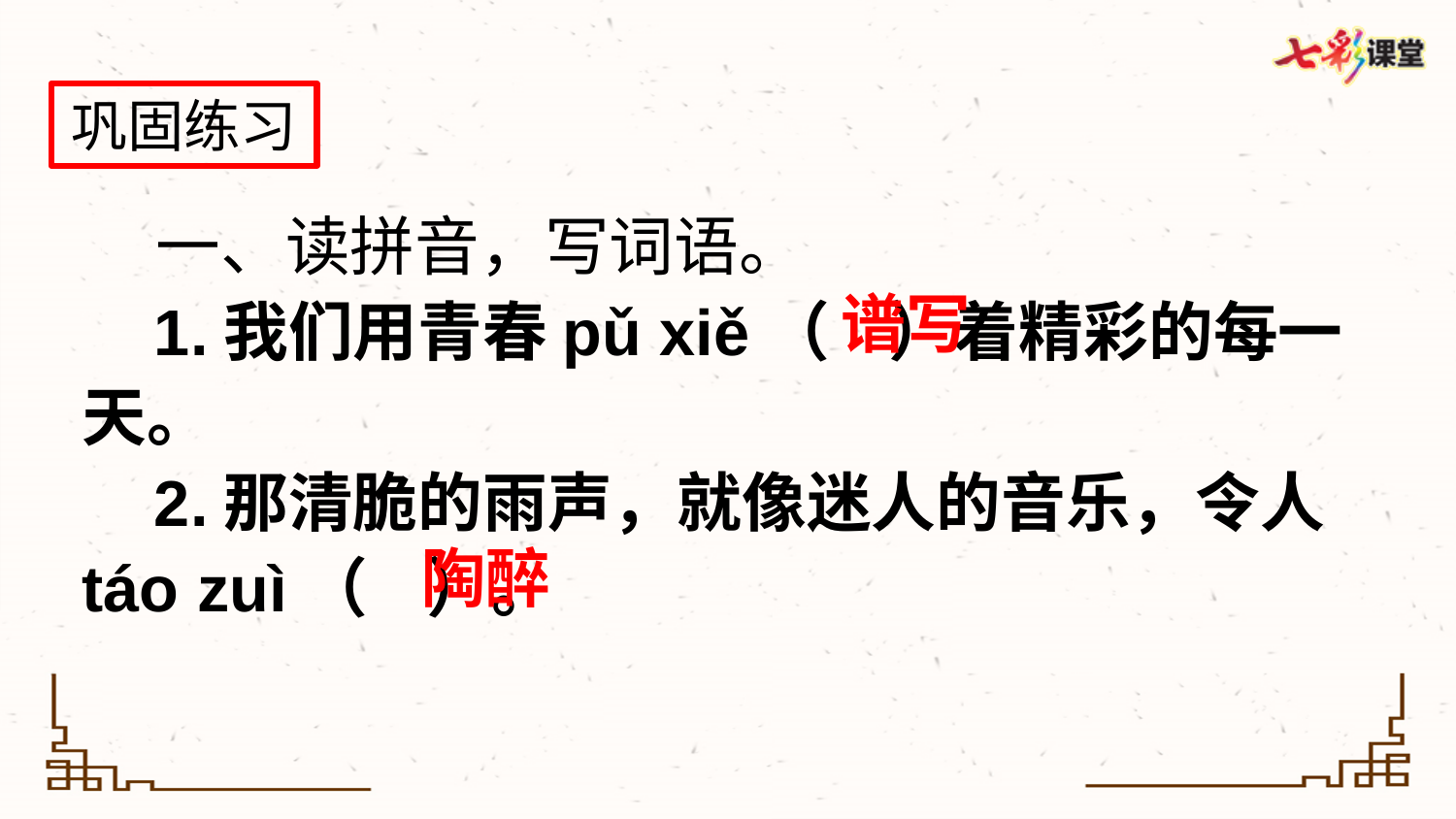

巩固练习
    一、读拼音，写词语。
    1.我们用青春pǔ xiě（    ）着精彩的每一天。
    2.那清脆的雨声，就像迷人的音乐，令人táo zuì（    ）。
谱写
陶醉